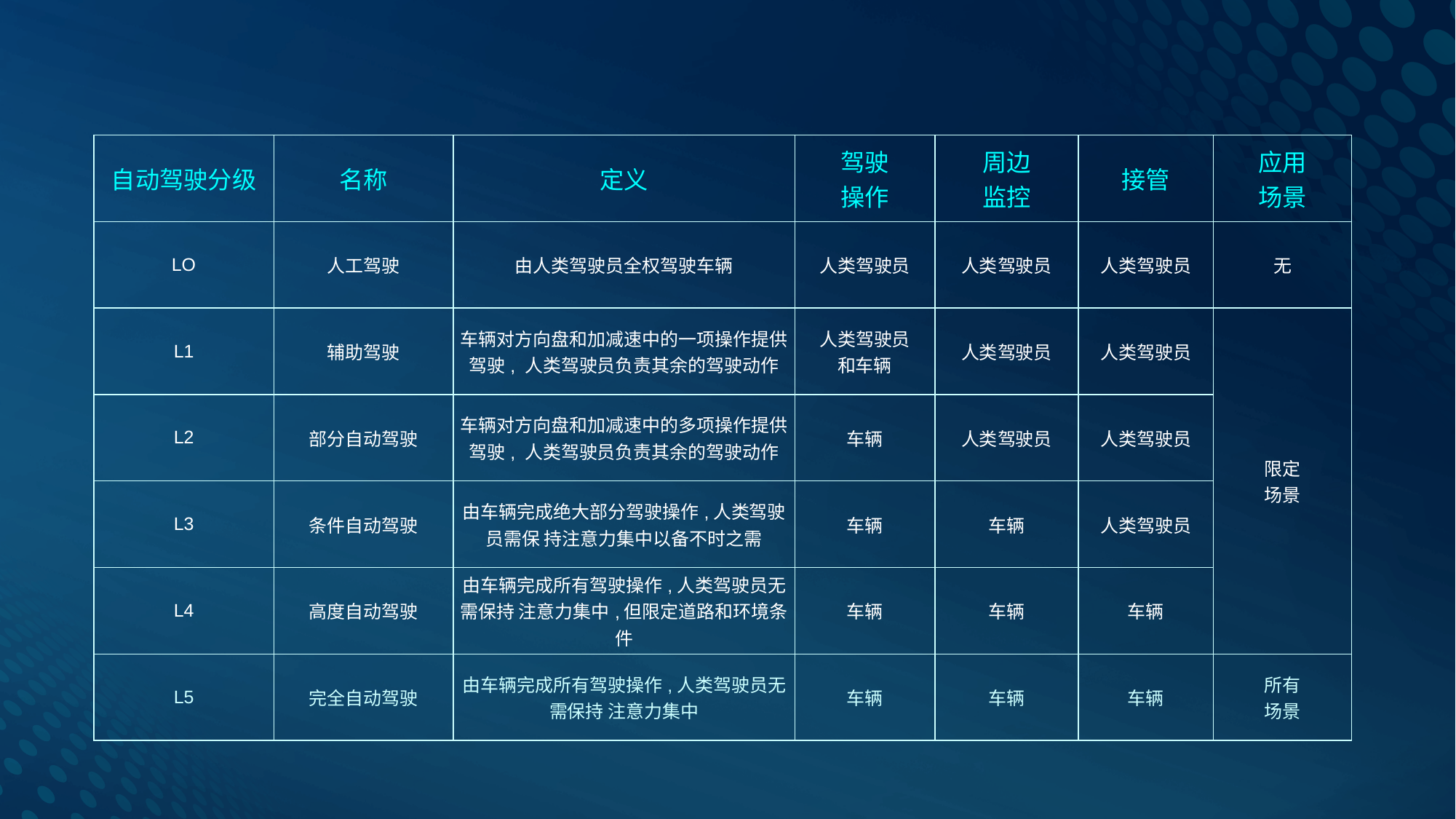

| 自动驾驶分级 | 名称 | 定义 | 驾驶 操作 | 周边 监控 | 接管 | 应用 场景 |
| --- | --- | --- | --- | --- | --- | --- |
| LO | 人工驾驶 | 由人类驾驶员全权驾驶车辆 | 人类驾驶员 | 人类驾驶员 | 人类驾驶员 | 无 |
| L1 | 辅助驾驶 | 车辆对方向盘和加减速中的一项操作提供驾驶, 人类驾驶员负责其余的驾驶动作 | 人类驾驶员 和车辆 | 人类驾驶员 | 人类驾驶员 | 限定 场景 |
| L2 | 部分自动驾驶 | 车辆对方向盘和加减速中的多项操作提供驾驶, 人类驾驶员负责其余的驾驶动作 | 车辆 | 人类驾驶员 | 人类驾驶员 |  |
| L3 | 条件自动驾驶 | 由车辆完成绝大部分驾驶操作,人类驾驶员需保 持注意力集中以备不时之需 | 车辆 | 车辆 | 人类驾驶员 |  |
| L4 | 高度自动驾驶 | 由车辆完成所有驾驶操作,人类驾驶员无需保持 注意力集中,但限定道路和环境条件 | 车辆 | 车辆 | 车辆 |  |
| L5 | 完全自动驾驶 | 由车辆完成所有驾驶操作,人类驾驶员无需保持 注意力集中 | 车辆 | 车辆 | 车辆 | 所有 场景 |